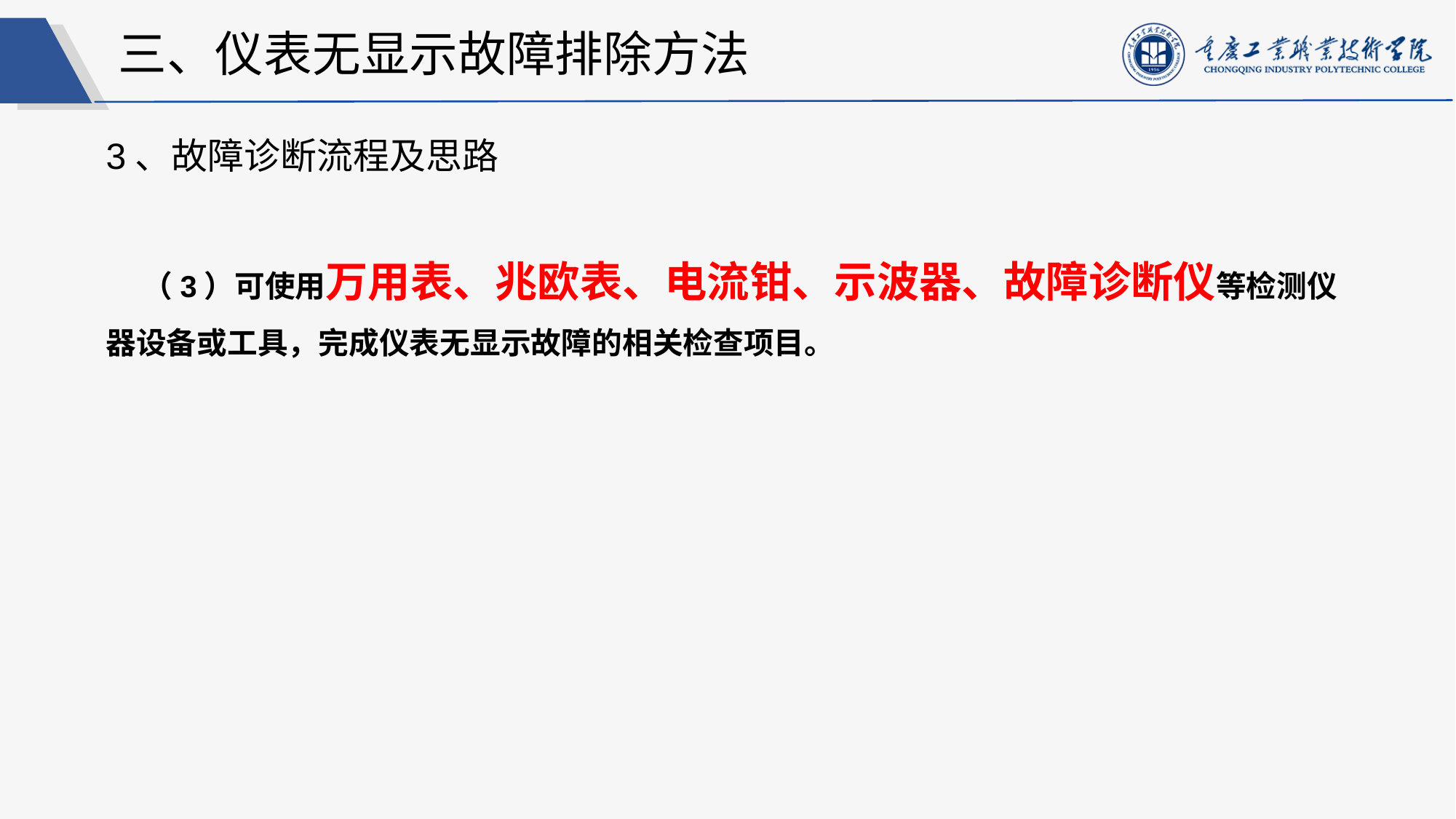

三、仪表无显示故障排除方法
3、故障诊断流程及思路
（3）可使用万用表、兆欧表、电流钳、示波器、故障诊断仪等检测仪器设备或工具，完成仪表无显示故障的相关检查项目。